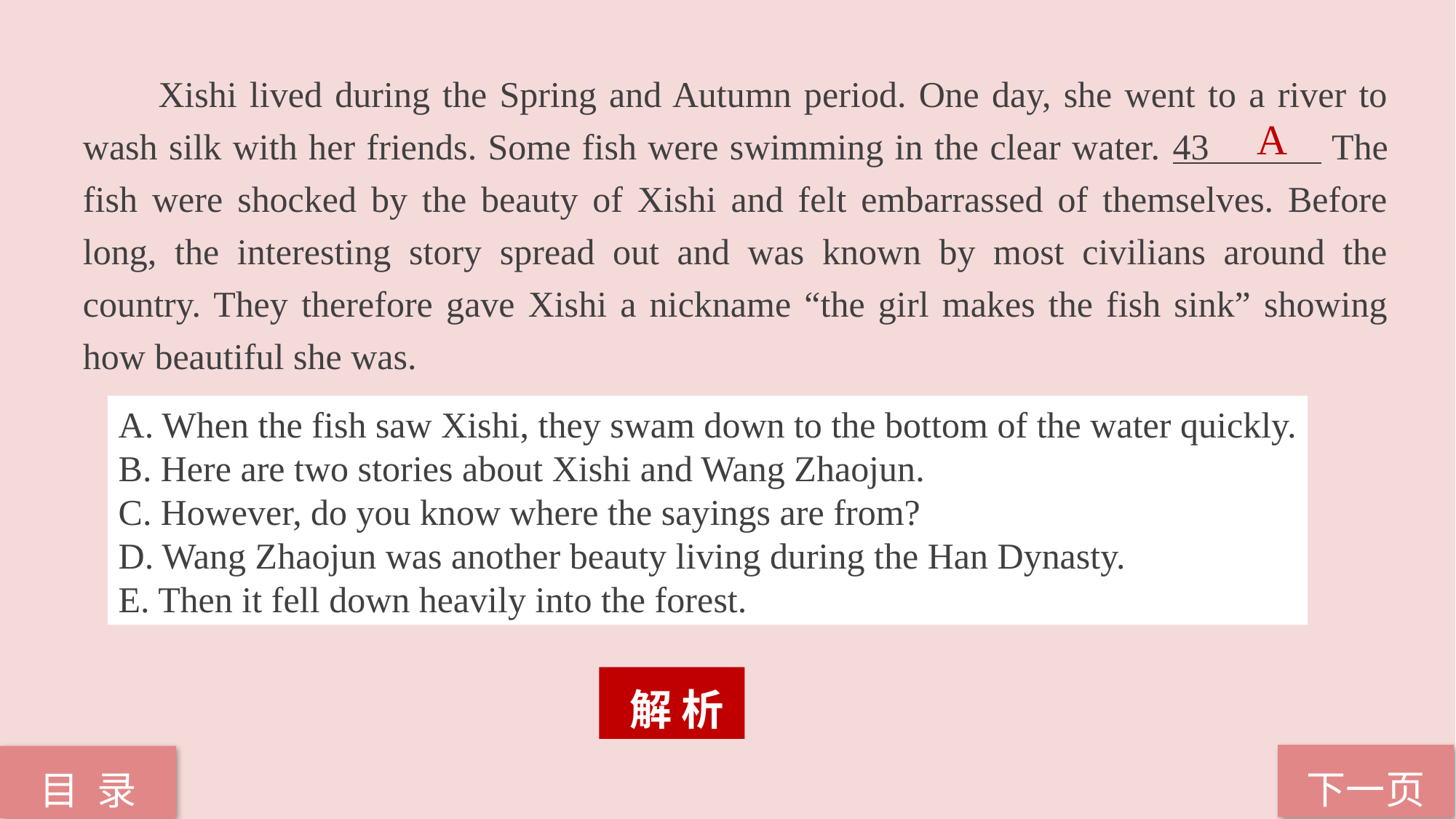

Xishi lived during the Spring and Autumn period. One day, she went to a river to wash silk with her friends. Some fish were swimming in the clear water. 43           The fish were shocked by the beauty of Xishi and felt embarrassed of themselves. Before long, the interesting story spread out and was known by most civilians around the country. They therefore gave Xishi a nickname “the girl makes the fish sink” showing how beautiful she was.
 A
A. When the fish saw Xishi, they swam down to the bottom of the water quickly.
B. Here are two stories about Xishi and Wang Zhaojun.
C. However, do you know where the sayings are from?
D. Wang Zhaojun was another beauty living during the Han Dynasty.
E. Then it fell down heavily into the forest.
 解 析